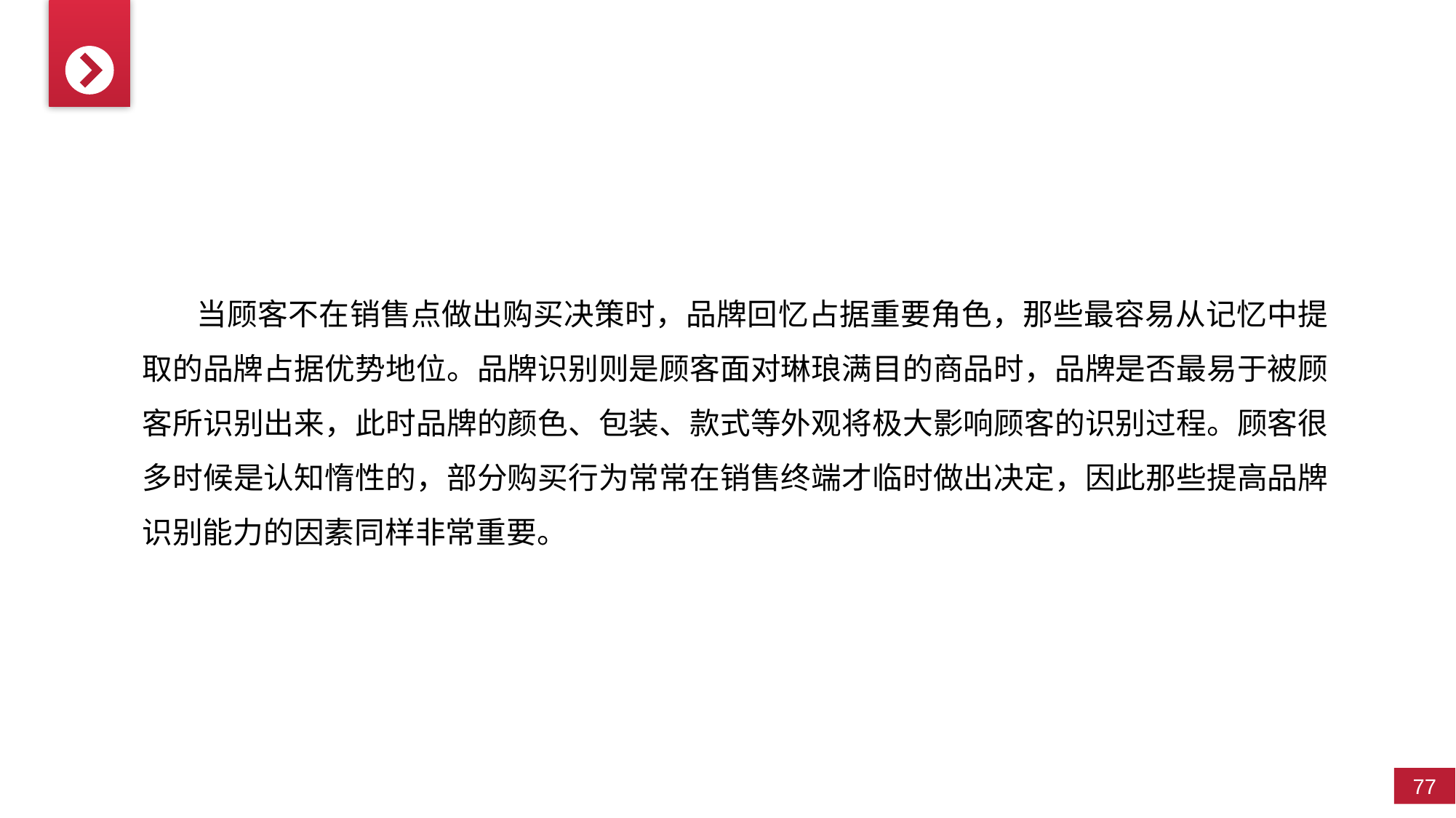

当顾客不在销售点做出购买决策时，品牌回忆占据重要角色，那些最容易从记忆中提取的品牌占据优势地位。品牌识别则是顾客面对琳琅满目的商品时，品牌是否最易于被顾客所识别出来，此时品牌的颜色、包装、款式等外观将极大影响顾客的识别过程。顾客很多时候是认知惰性的，部分购买行为常常在销售终端才临时做出决定，因此那些提高品牌识别能力的因素同样非常重要。